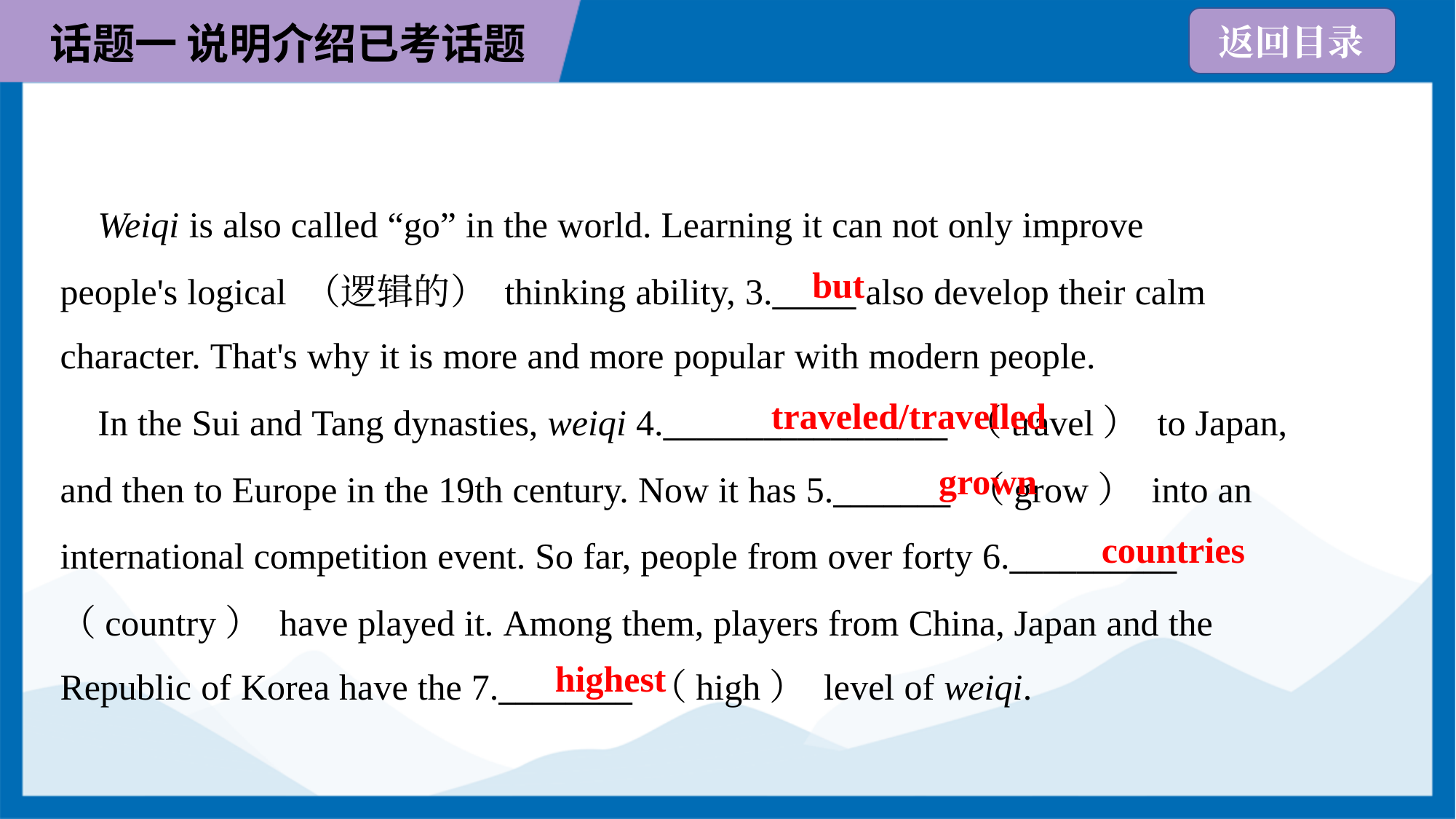

Weiqi is also called “go” in the world. Learning it can not only improve
people's logical （逻辑的） thinking ability, 3._____ also develop their calm
character. That's why it is more and more popular with modern people.
but
traveled/travelled
    In the Sui and Tang dynasties, weiqi 4._________________ （travel） to Japan,
and then to Europe in the 19th century. Now it has 5._______ （grow） into an
international competition event. So far, people from over forty 6.__________
（country） have played it. Among them, players from China, Japan and the
Republic of Korea have the 7.________ （high） level of weiqi.
grown
countries
highest